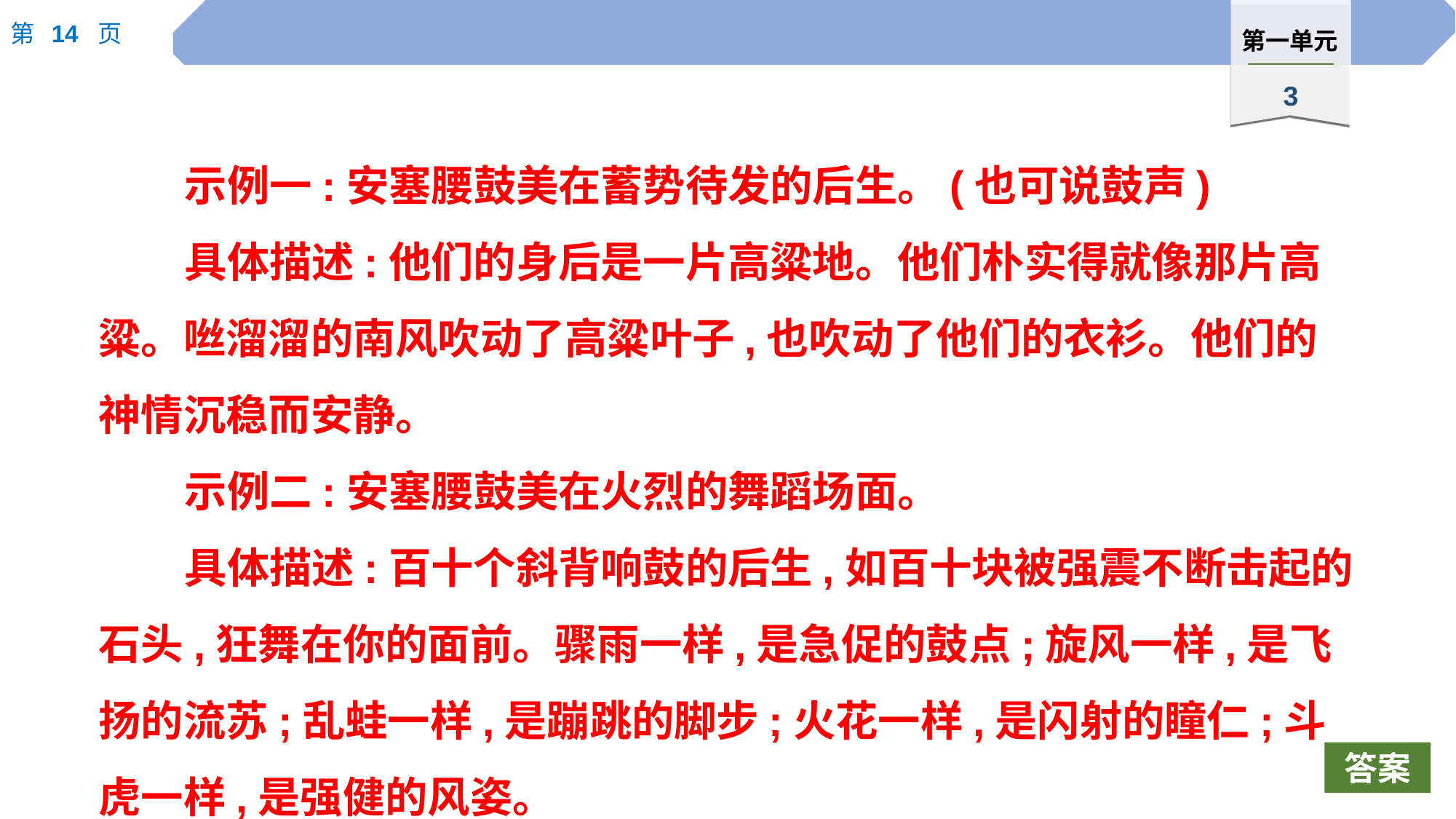

示例一:安塞腰鼓美在蓄势待发的后生。(也可说鼓声)
具体描述:他们的身后是一片高粱地。他们朴实得就像那片高粱。咝溜溜的南风吹动了高粱叶子,也吹动了他们的衣衫。他们的神情沉稳而安静。
示例二:安塞腰鼓美在火烈的舞蹈场面。
具体描述:百十个斜背响鼓的后生,如百十块被强震不断击起的石头,狂舞在你的面前。骤雨一样,是急促的鼓点;旋风一样,是飞扬的流苏;乱蛙一样,是蹦跳的脚步;火花一样,是闪射的瞳仁;斗虎一样,是强健的风姿。
答案